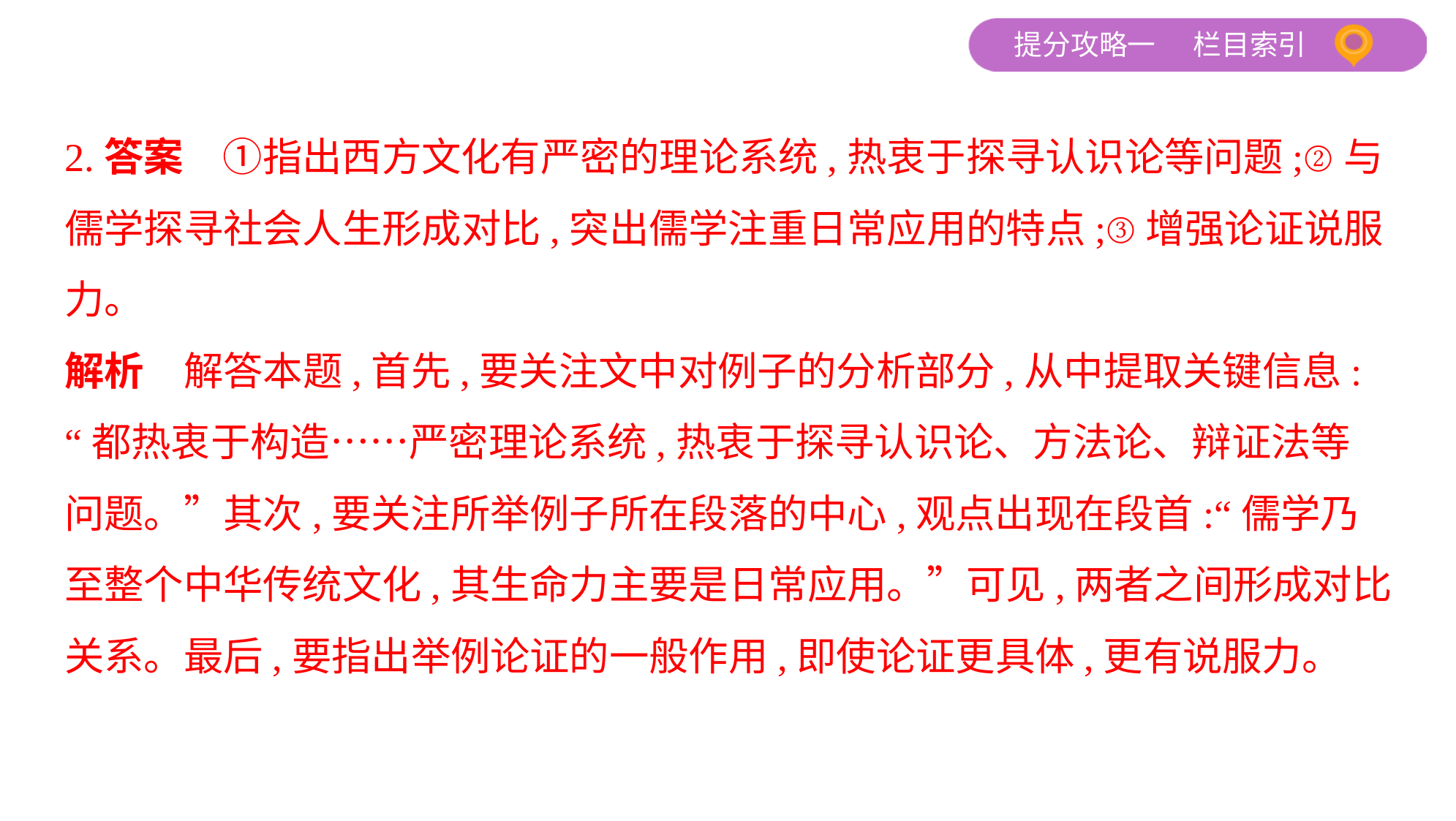

2.答案　①指出西方文化有严密的理论系统,热衷于探寻认识论等问题;②与
儒学探寻社会人生形成对比,突出儒学注重日常应用的特点;③增强论证说服
力。
解析　解答本题,首先,要关注文中对例子的分析部分,从中提取关键信息:
“都热衷于构造……严密理论系统,热衷于探寻认识论、方法论、辩证法等
问题。”其次,要关注所举例子所在段落的中心,观点出现在段首:“儒学乃
至整个中华传统文化,其生命力主要是日常应用。”可见,两者之间形成对比
关系。最后,要指出举例论证的一般作用,即使论证更具体,更有说服力。